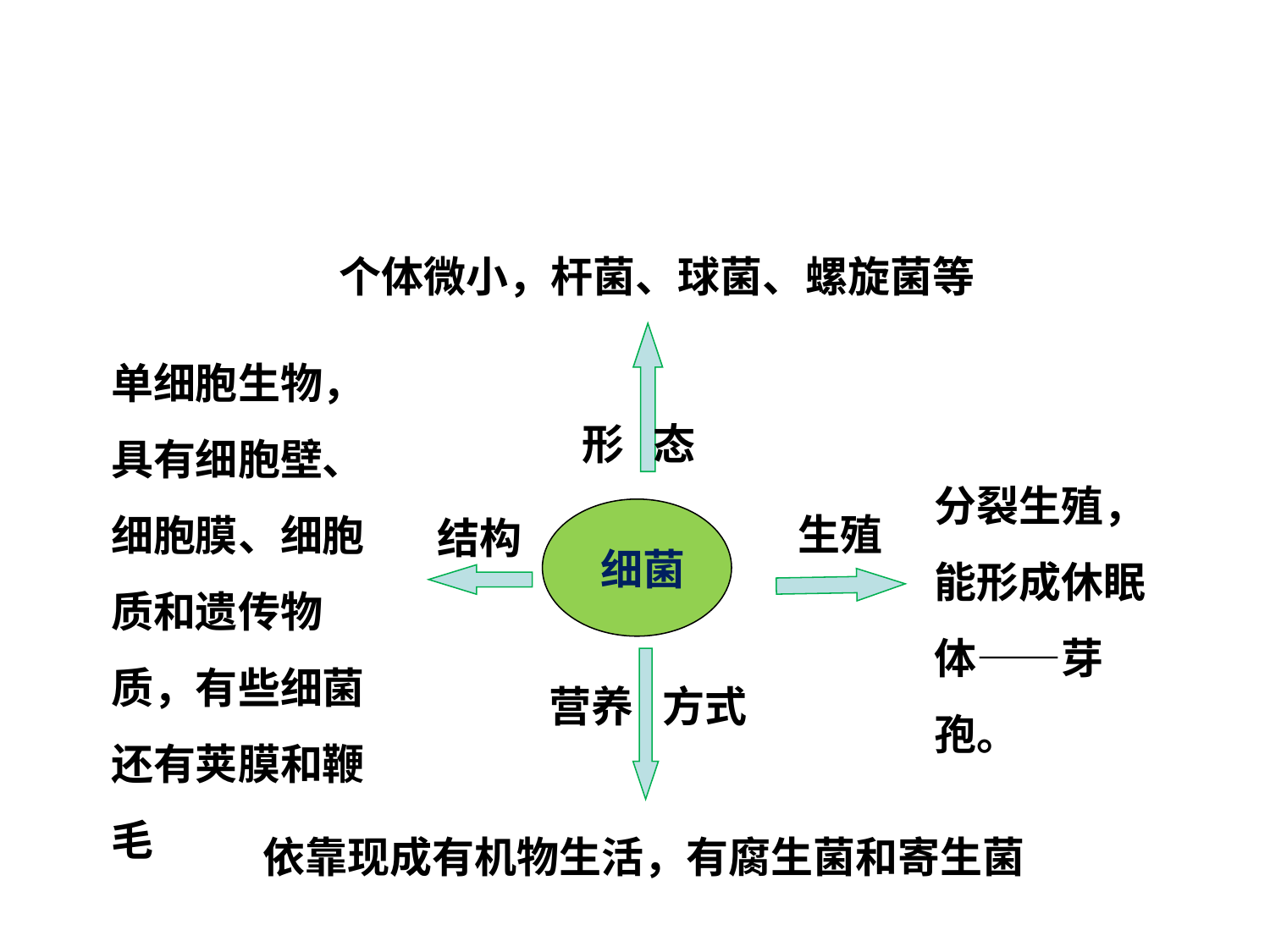

个体微小，杆菌、球菌、螺旋菌等

形   态
单细胞生物，具有细胞壁、细胞膜、细胞质和遗传物质，有些细菌还有荚膜和鞭毛
分裂生殖，能形成休眠体——芽孢。

生殖

结构

细菌

营养   方式
依靠现成有机物生活，有腐生菌和寄生菌